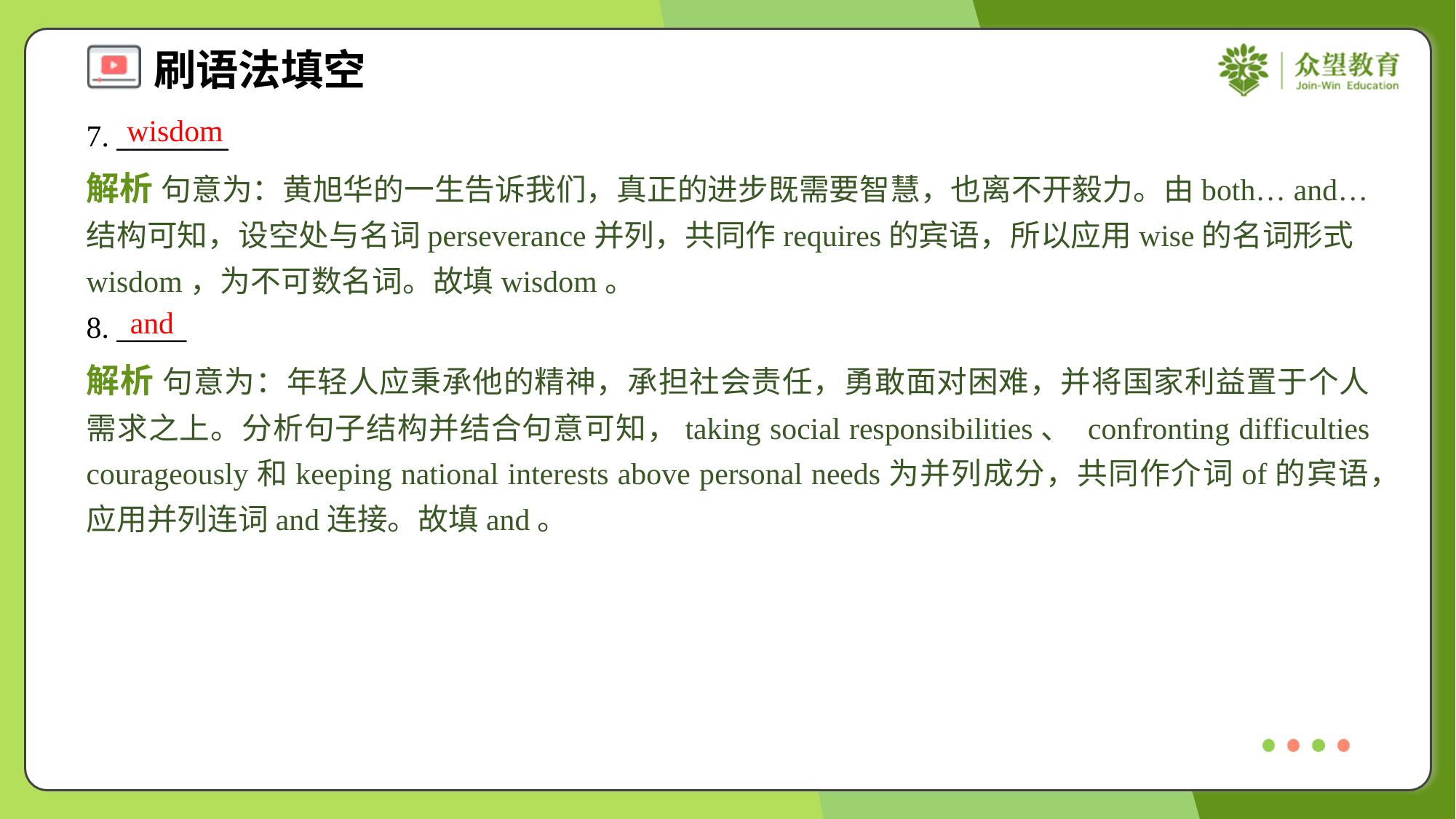

wisdom
7. ________
解析 句意为：黄旭华的一生告诉我们，真正的进步既需要智慧，也离不开毅力。由both… and… 结构可知，设空处与名词perseverance并列，共同作requires的宾语，所以应用wise的名词形式wisdom，为不可数名词。故填wisdom。
and
8. _____
解析 句意为：年轻人应秉承他的精神，承担社会责任，勇敢面对困难，并将国家利益置于个人需求之上。分析句子结构并结合句意可知，taking social responsibilities、 confronting difficulties courageously和keeping national interests above personal needs为并列成分，共同作介词of的宾语，应用并列连词and连接。故填and。